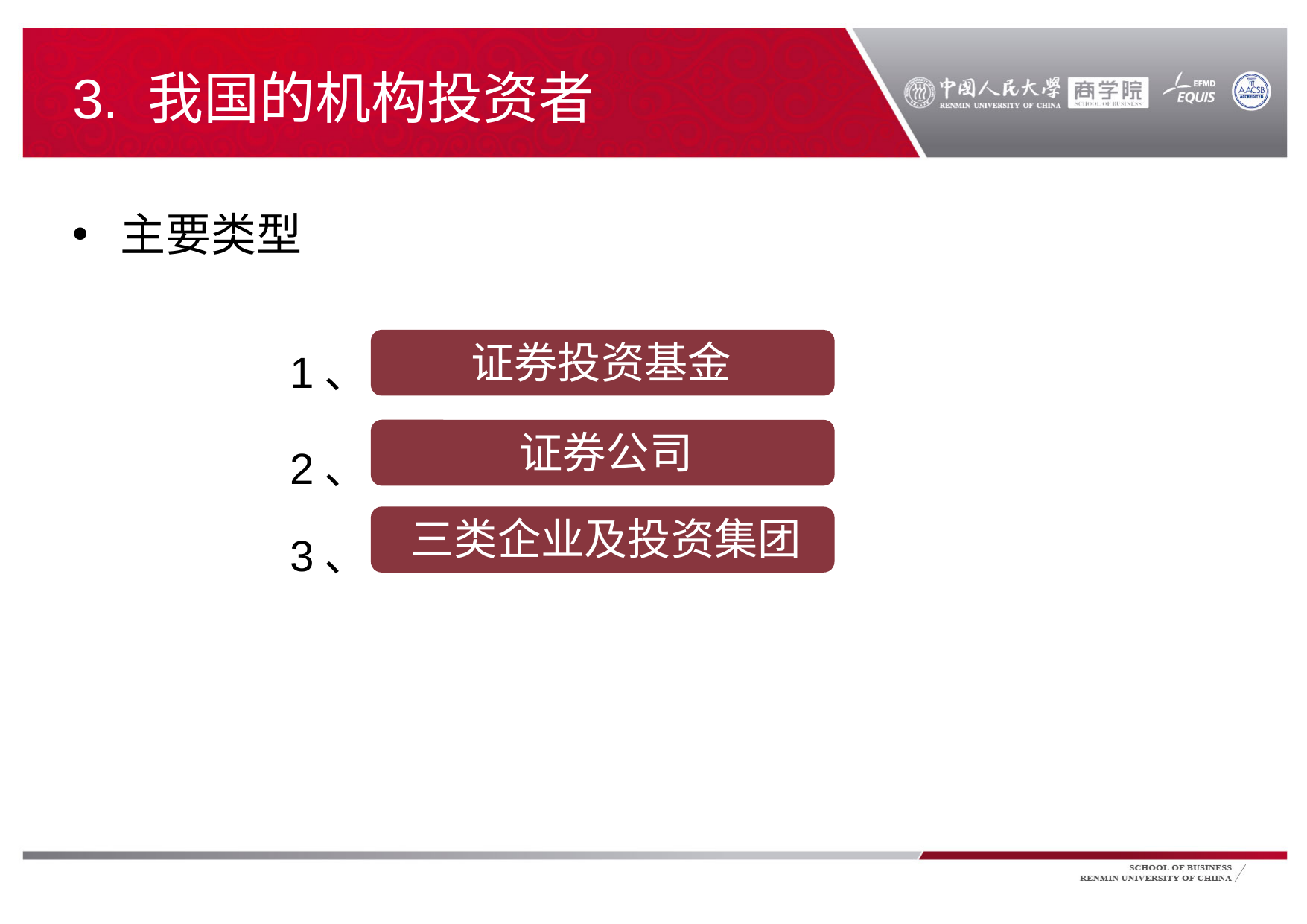

# 3. 我国的机构投资者
主要类型
证券投资基金
1、
证券公司
现代企业制度
2、
现代企业制度
三类企业及投资集团
3、